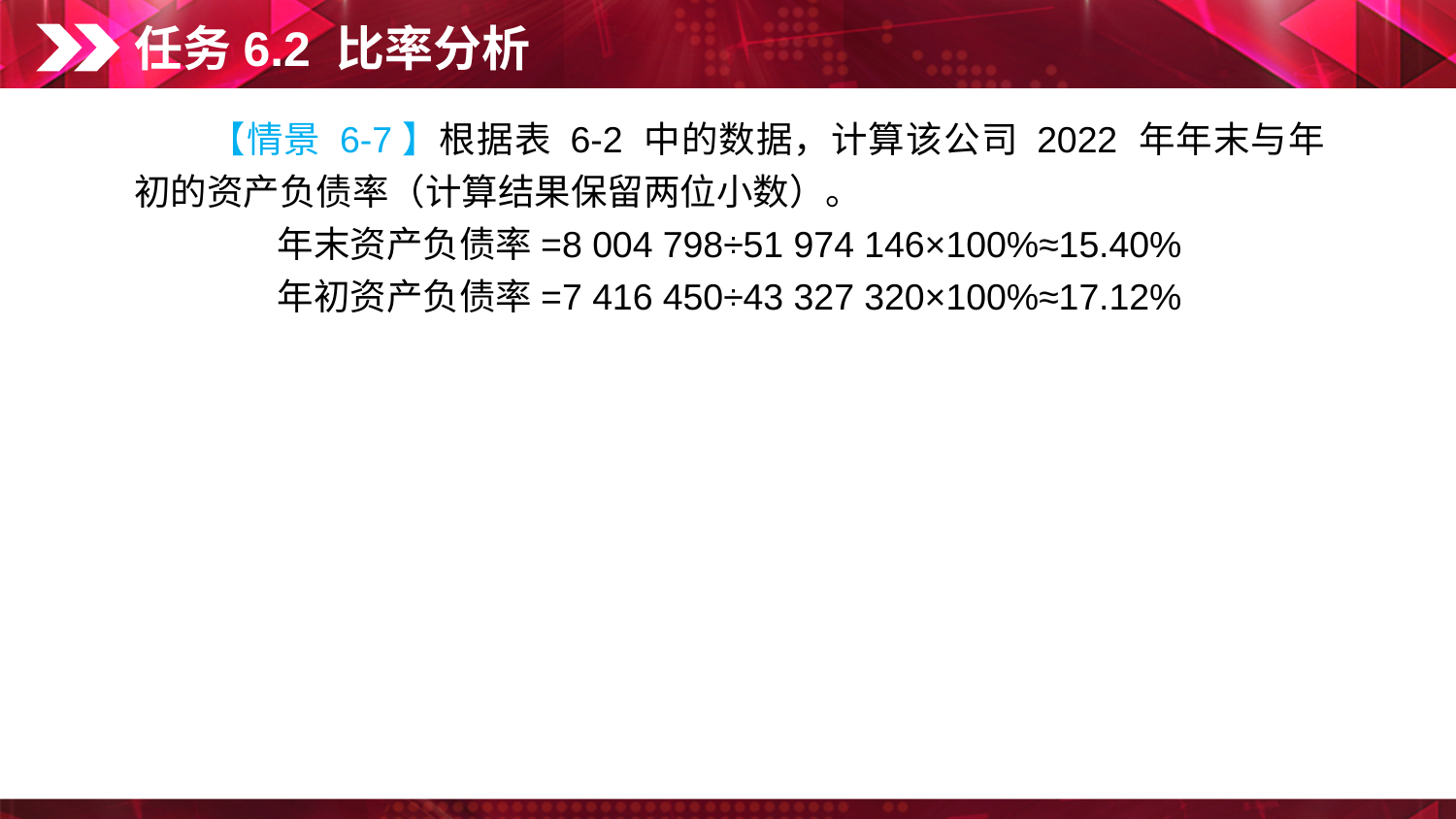

任务6.2 比率分析

　　【情景 6-7】根据表 6-2 中的数据，计算该公司 2022 年年末与年初的资产负债率（计算结果保留两位小数）。
年末资产负债率=8 004 798÷51 974 146×100%≈15.40%
年初资产负债率=7 416 450÷43 327 320×100%≈17.12%